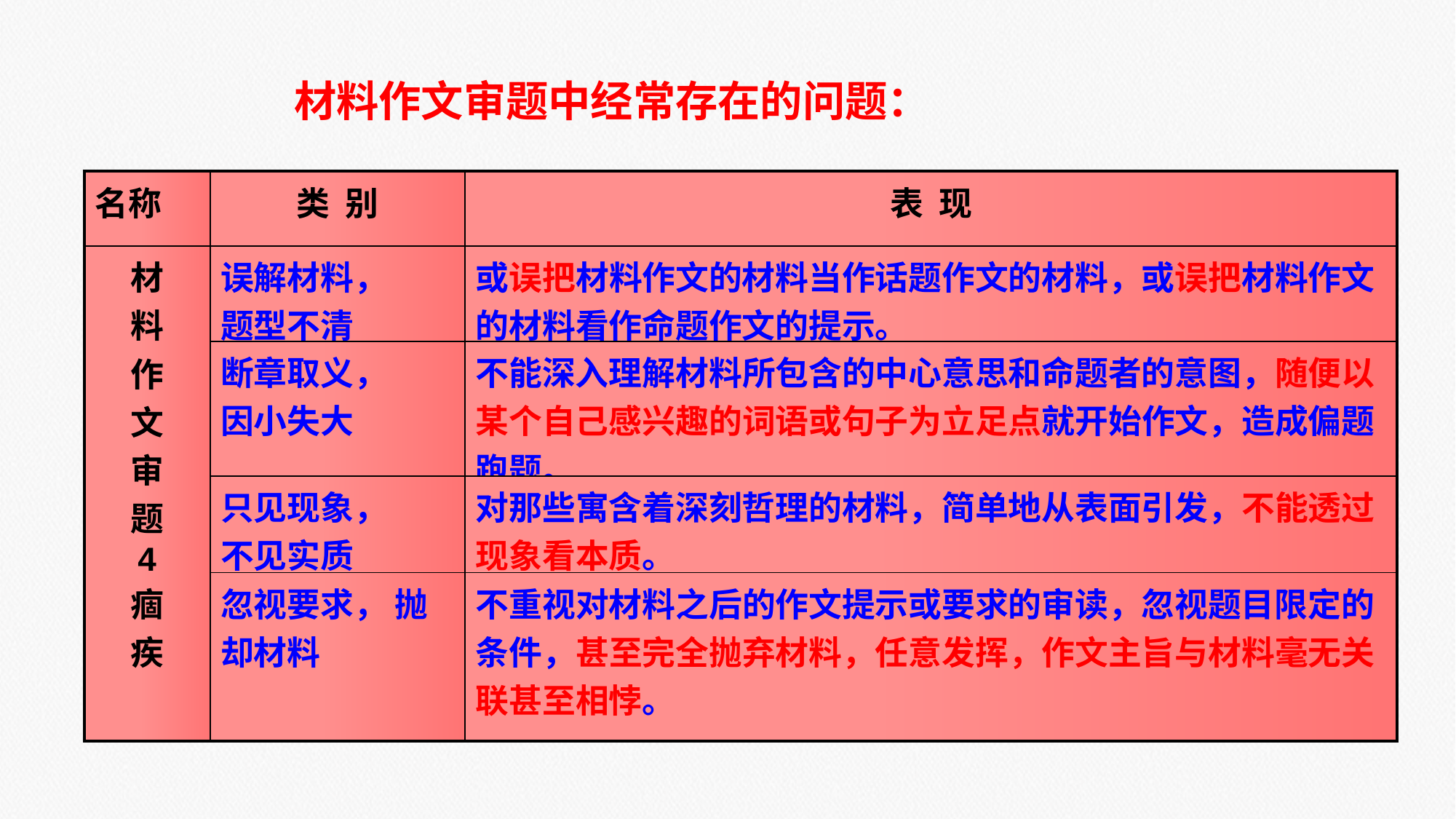

材料作文审题中经常存在的问题：
| 名称 | 类 别 | 表 现 |
| --- | --- | --- |
| 材 料 作 文 审 题 4 痼 疾 | 误解材料， 题型不清 | 或误把材料作文的材料当作话题作文的材料，或误把材料作文的材料看作命题作文的提示。 |
|  | 断章取义， 因小失大 | 不能深入理解材料所包含的中心意思和命题者的意图，随便以某个自己感兴趣的词语或句子为立足点就开始作文，造成偏题跑题。 |
|  | 只见现象， 不见实质 | 对那些寓含着深刻哲理的材料，简单地从表面引发，不能透过现象看本质。 |
|  | 忽视要求， 抛却材料 | 不重视对材料之后的作文提示或要求的审读，忽视题目限定的条件，甚至完全抛弃材料，任意发挥，作文主旨与材料毫无关联甚至相悖。 |